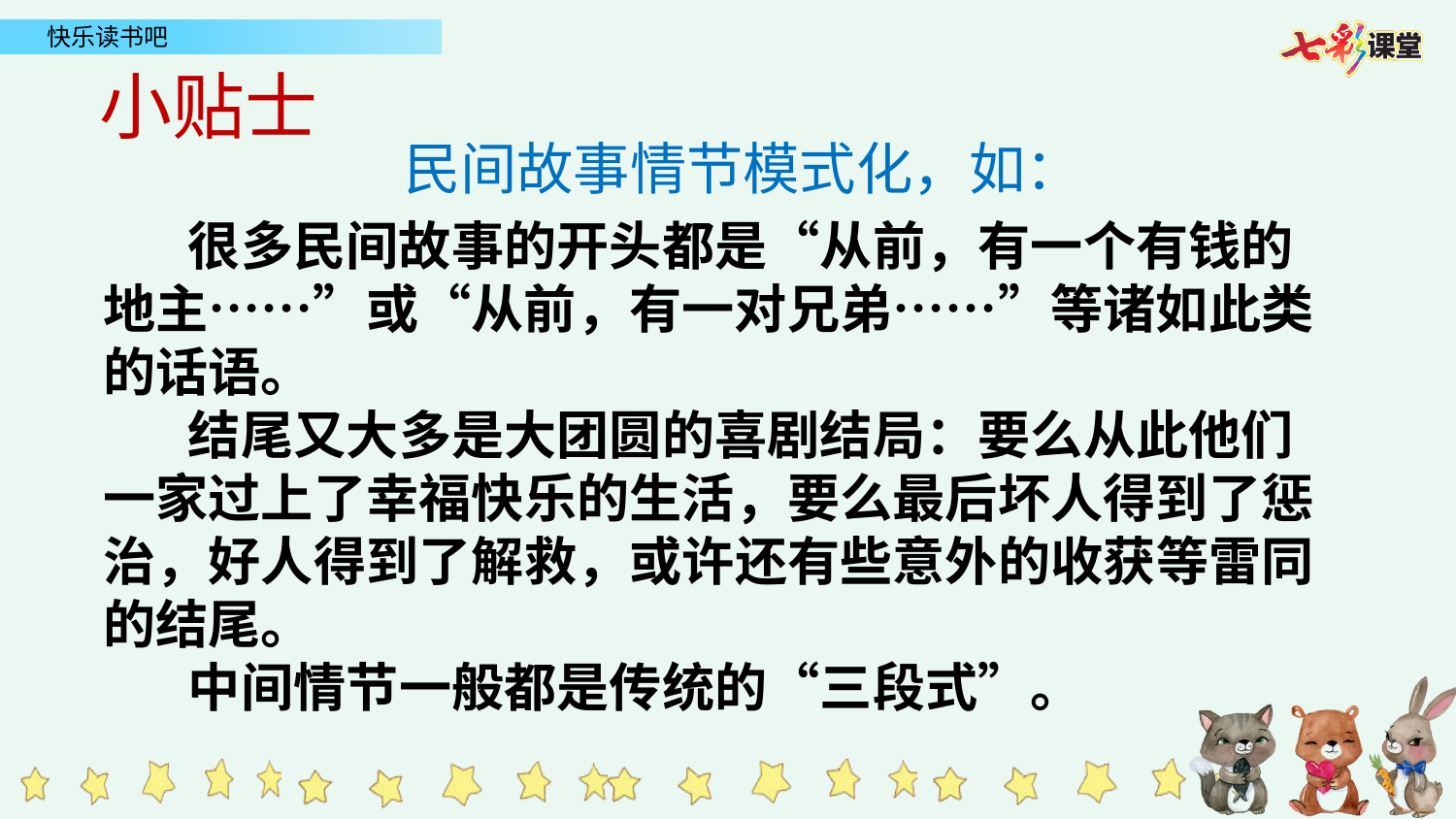

小贴士
民间故事情节模式化，如：
很多民间故事的开头都是“从前，有一个有钱的地主……”或“从前，有一对兄弟……”等诸如此类的话语。
结尾又大多是大团圆的喜剧结局：要么从此他们一家过上了幸福快乐的生活，要么最后坏人得到了惩治，好人得到了解救，或许还有些意外的收获等雷同的结尾。
中间情节一般都是传统的“三段式”。